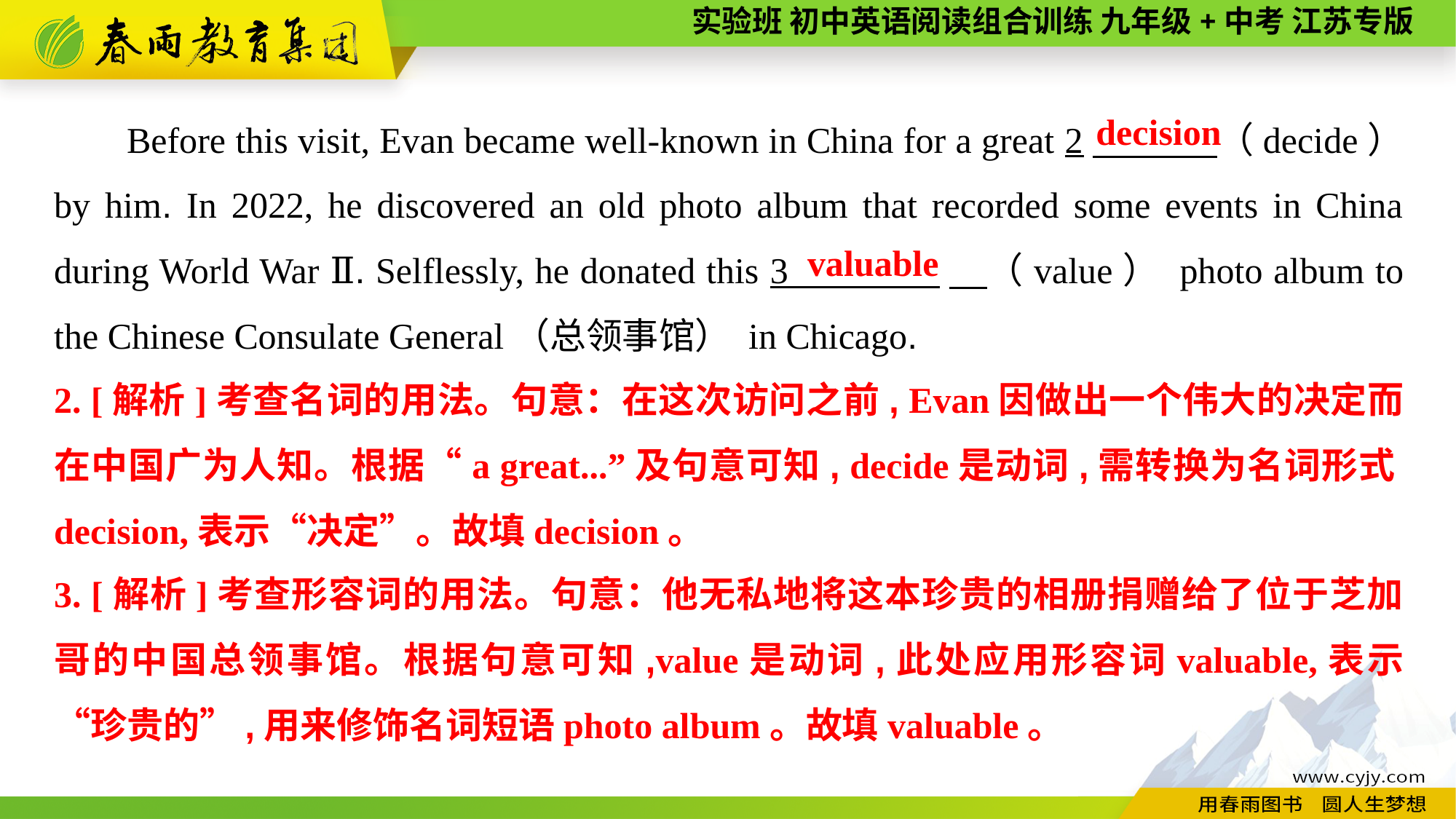

Before this visit, Evan became well-known in China for a great 2　          （decide） by him. In 2022, he discovered an old photo album that recorded some events in China during World War Ⅱ. Selflessly, he donated this 3              　（value） photo album to the Chinese Consulate General（总领事馆） in Chicago.
decision
valuable
2. [解析]考查名词的用法。句意：在这次访问之前, Evan因做出一个伟大的决定而在中国广为人知。根据“a great...”及句意可知, decide是动词,需转换为名词形式decision,表示“决定”。故填decision。
3. [解析]考查形容词的用法。句意：他无私地将这本珍贵的相册捐赠给了位于芝加哥的中国总领事馆。根据句意可知,value是动词,此处应用形容词valuable,表示“珍贵的”,用来修饰名词短语photo album。故填valuable。